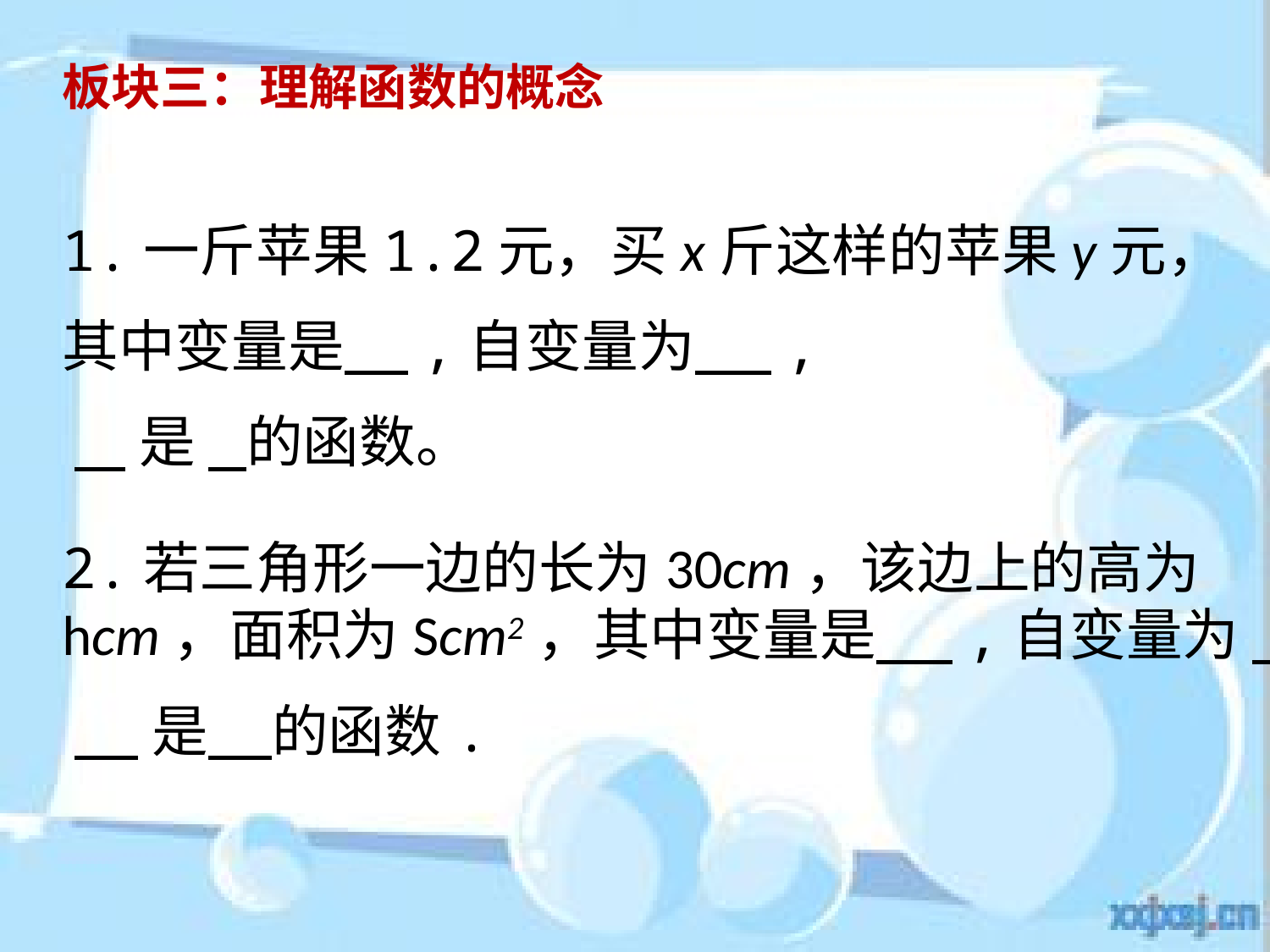

板块三：理解函数的概念
1.一斤苹果1.2元，买x斤这样的苹果y元，
其中变量是     ,自变量为      ,
     是    的函数。
2.若三角形一边的长为30cm，该边上的高为hcm，面积为Scm2，其中变量是      ,自变量为        ,
      是     的函数.